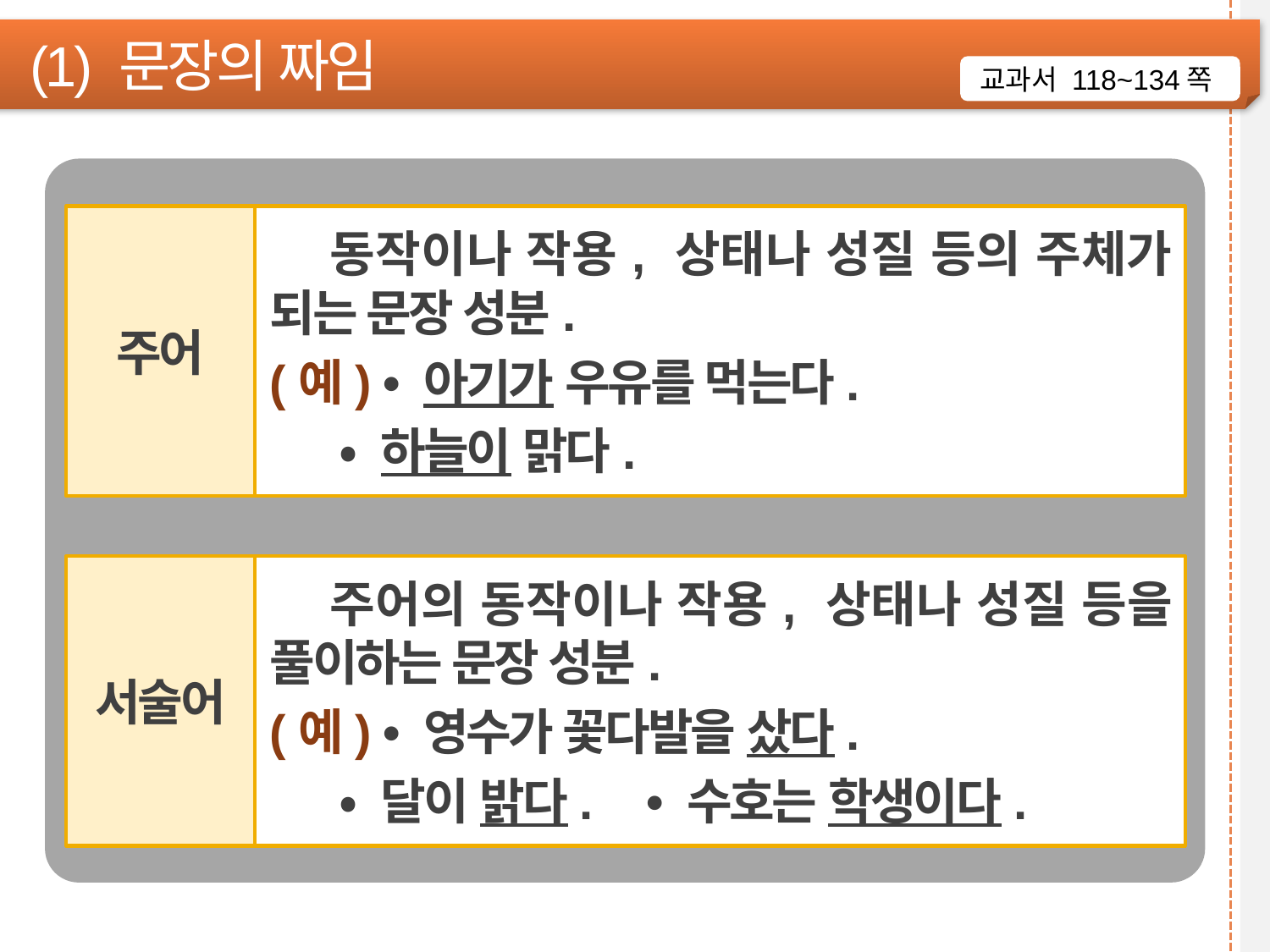

(1) 문장의 짜임
교과서 118~134쪽

주어
   동작이나 작용, 상태나 성질 등의 주체가 되는 문장 성분.
(예) • 아기가 우유를 먹는다.
      • 하늘이 맑다.
서술어
   주어의 동작이나 작용, 상태나 성질 등을 풀이하는 문장 성분.
(예) • 영수가 꽃다발을 샀다.
      • 달이 밝다.     • 수호는 학생이다.